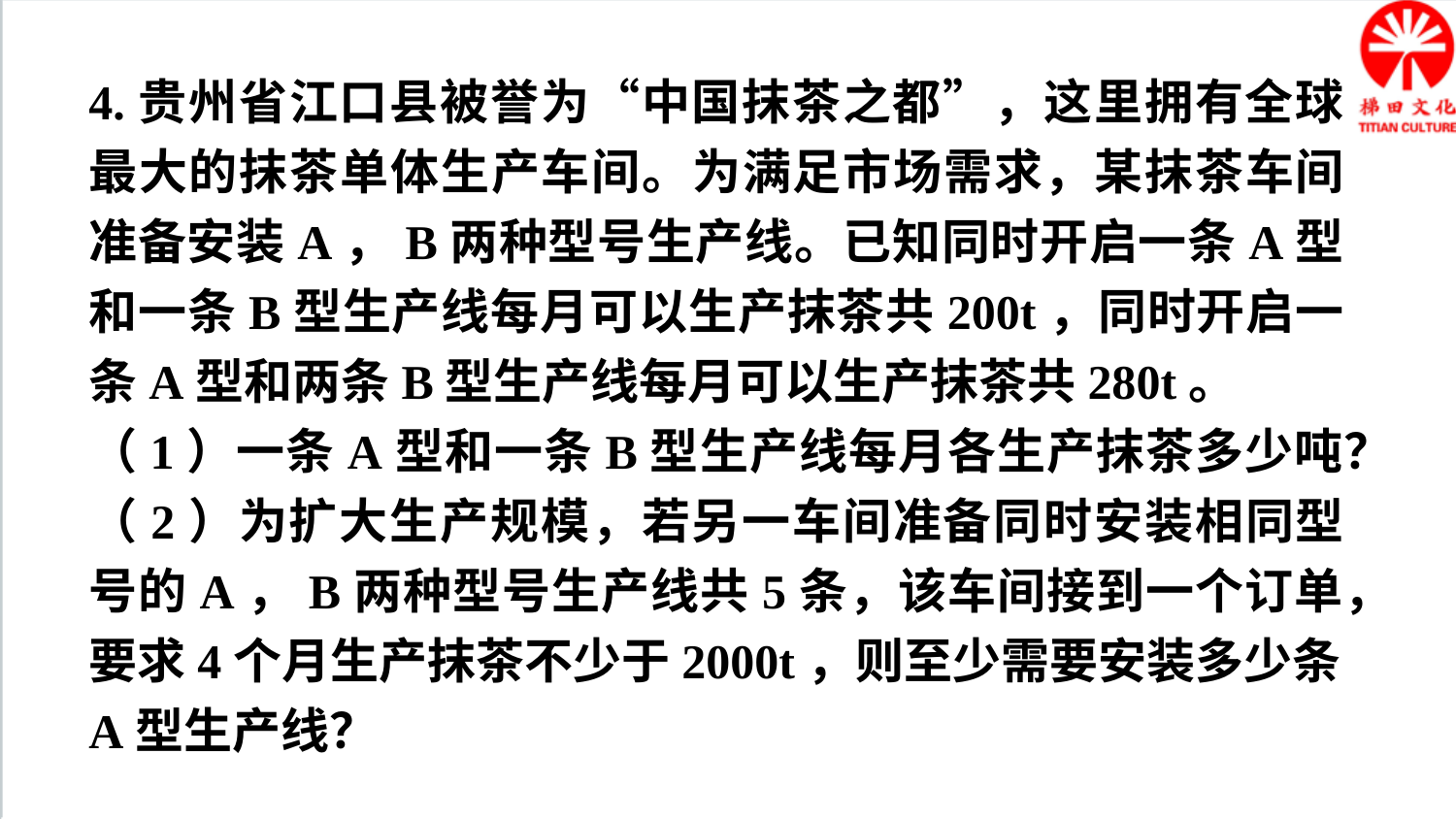

4.贵州省江口县被誉为“中国抹茶之都”，这里拥有全球最大的抹茶单体生产车间。为满足市场需求，某抹茶车间准备安装A，B两种型号生产线。已知同时开启一条A型和一条B型生产线每月可以生产抹茶共200t，同时开启一条A型和两条B型生产线每月可以生产抹茶共280t。
（1）一条A型和一条B型生产线每月各生产抹茶多少吨？（2）为扩大生产规模，若另一车间准备同时安装相同型号的A，B两种型号生产线共5条，该车间接到一个订单，要求4个月生产抹茶不少于2000t，则至少需要安装多少条A型生产线？